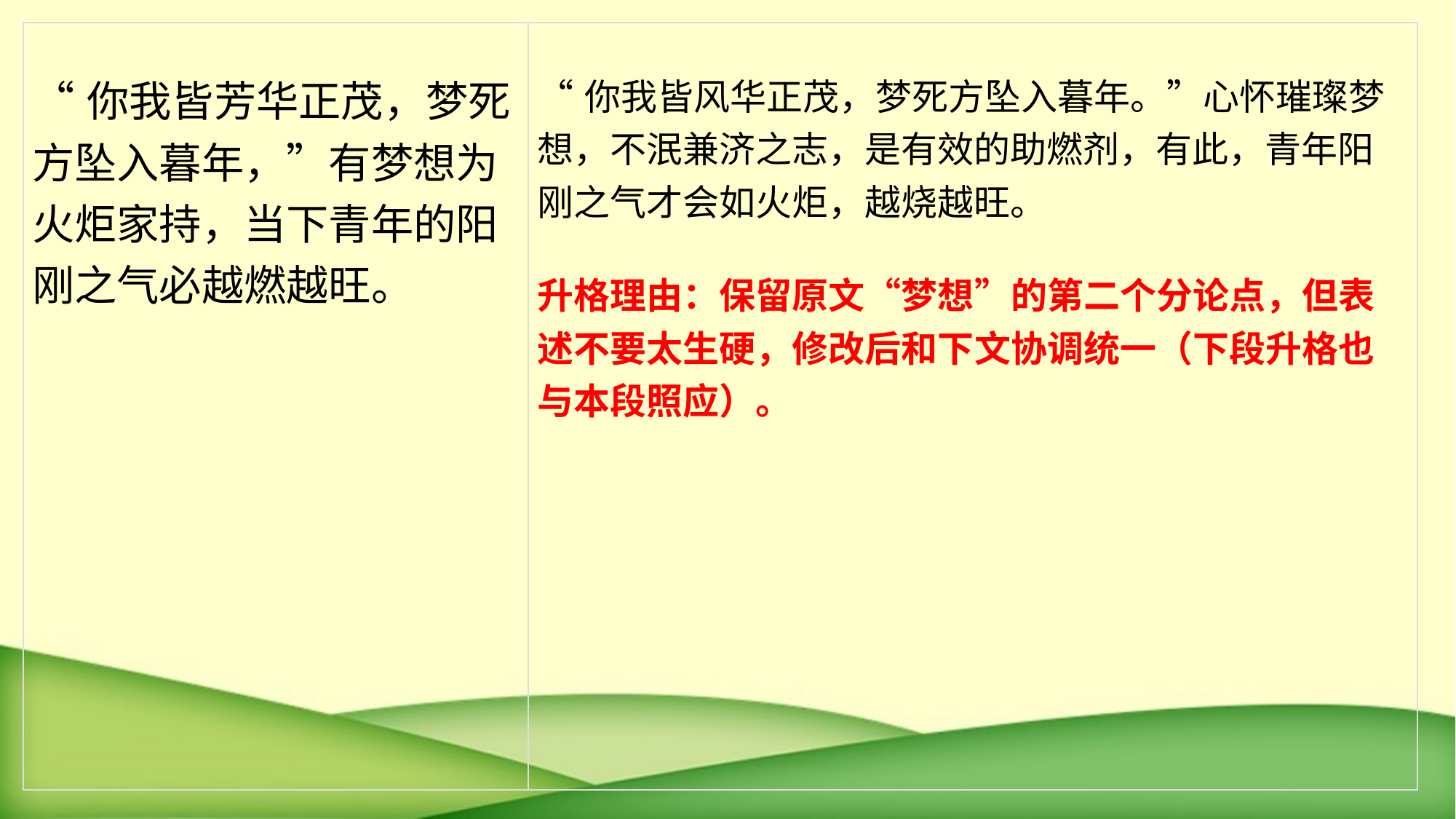

| “你我皆芳华正茂，梦死方坠入暮年，”有梦想为火炬家持，当下青年的阳刚之气必越燃越旺。 | “你我皆风华正茂，梦死方坠入暮年。”心怀璀璨梦想，不泯兼济之志，是有效的助燃剂，有此，青年阳刚之气才会如火炬，越烧越旺。 升格理由：保留原文“梦想”的第二个分论点，但表述不要太生硬，修改后和下文协调统一（下段升格也与本段照应）。 |
| --- | --- |